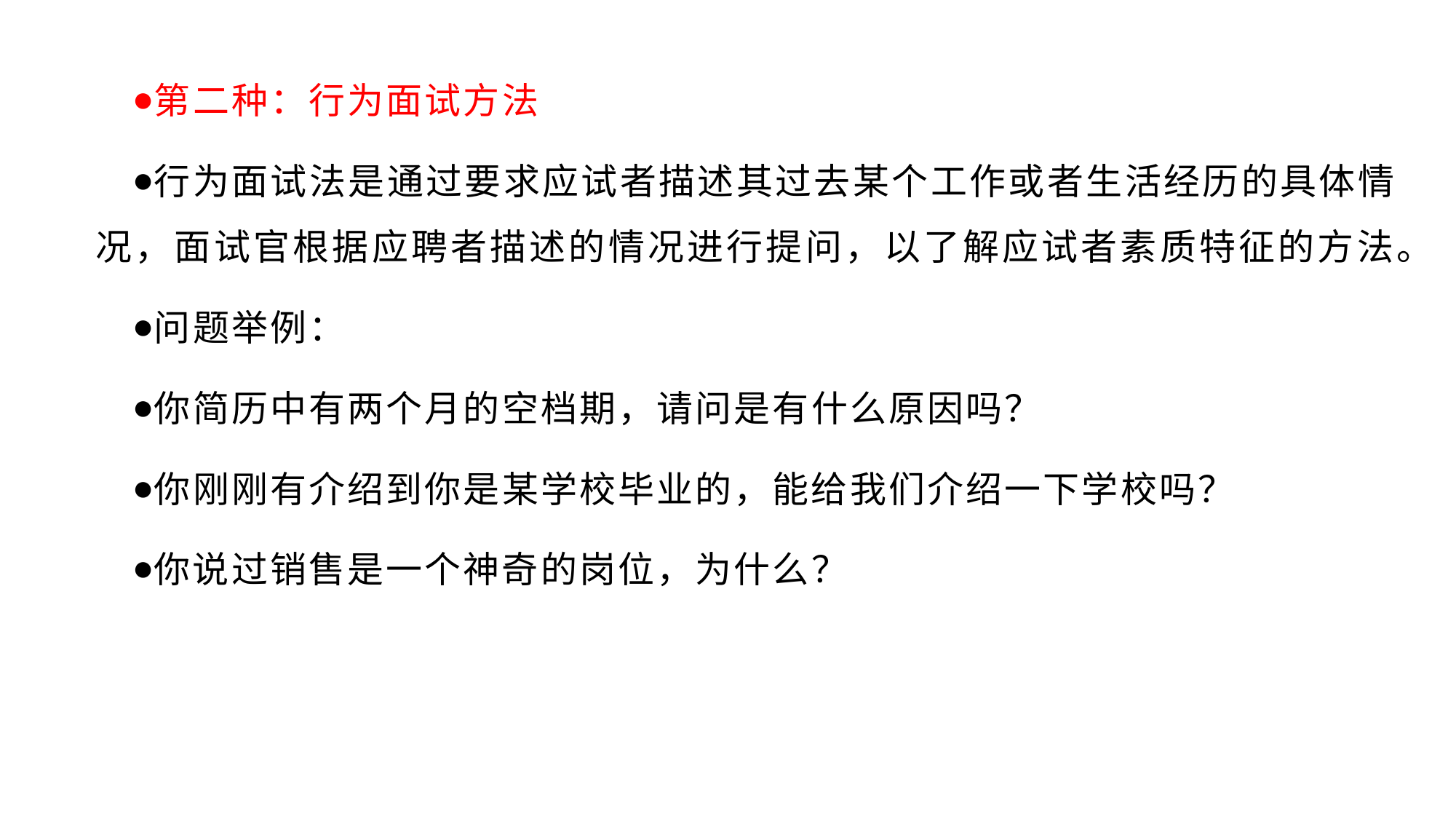

第二种：行为面试方法
行为面试法是通过要求应试者描述其过去某个工作或者生活经历的具体情况，面试官根据应聘者描述的情况进行提问，以了解应试者素质特征的方法。
问题举例：
你简历中有两个月的空档期，请问是有什么原因吗？
你刚刚有介绍到你是某学校毕业的，能给我们介绍一下学校吗？
你说过销售是一个神奇的岗位，为什么？

13